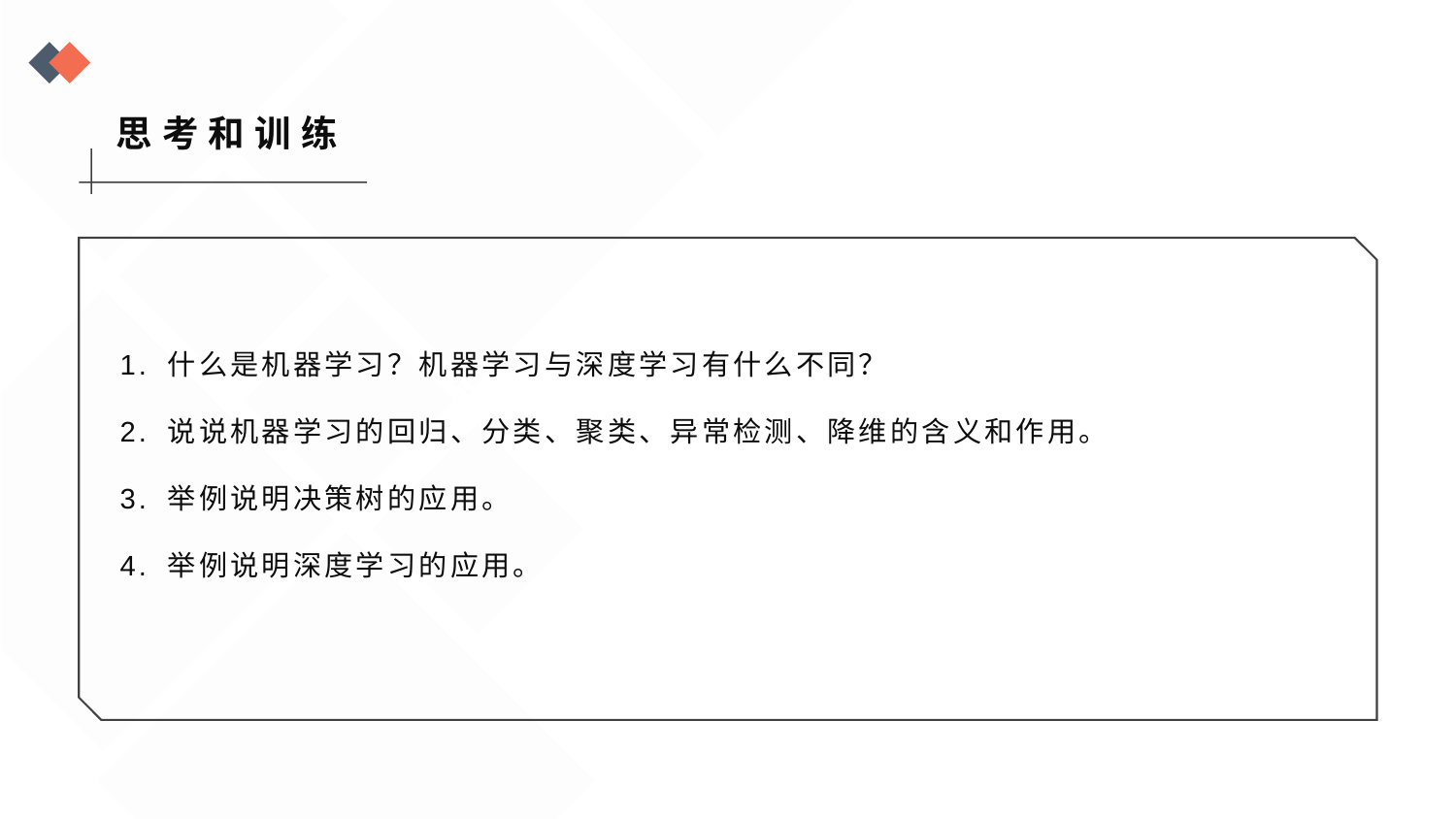

思考和训练

1. 什么是机器学习？机器学习与深度学习有什么不同？
2. 说说机器学习的回归、分类、聚类、异常检测、降维的含义和作用。
3. 举例说明决策树的应用。
4. 举例说明深度学习的应用。